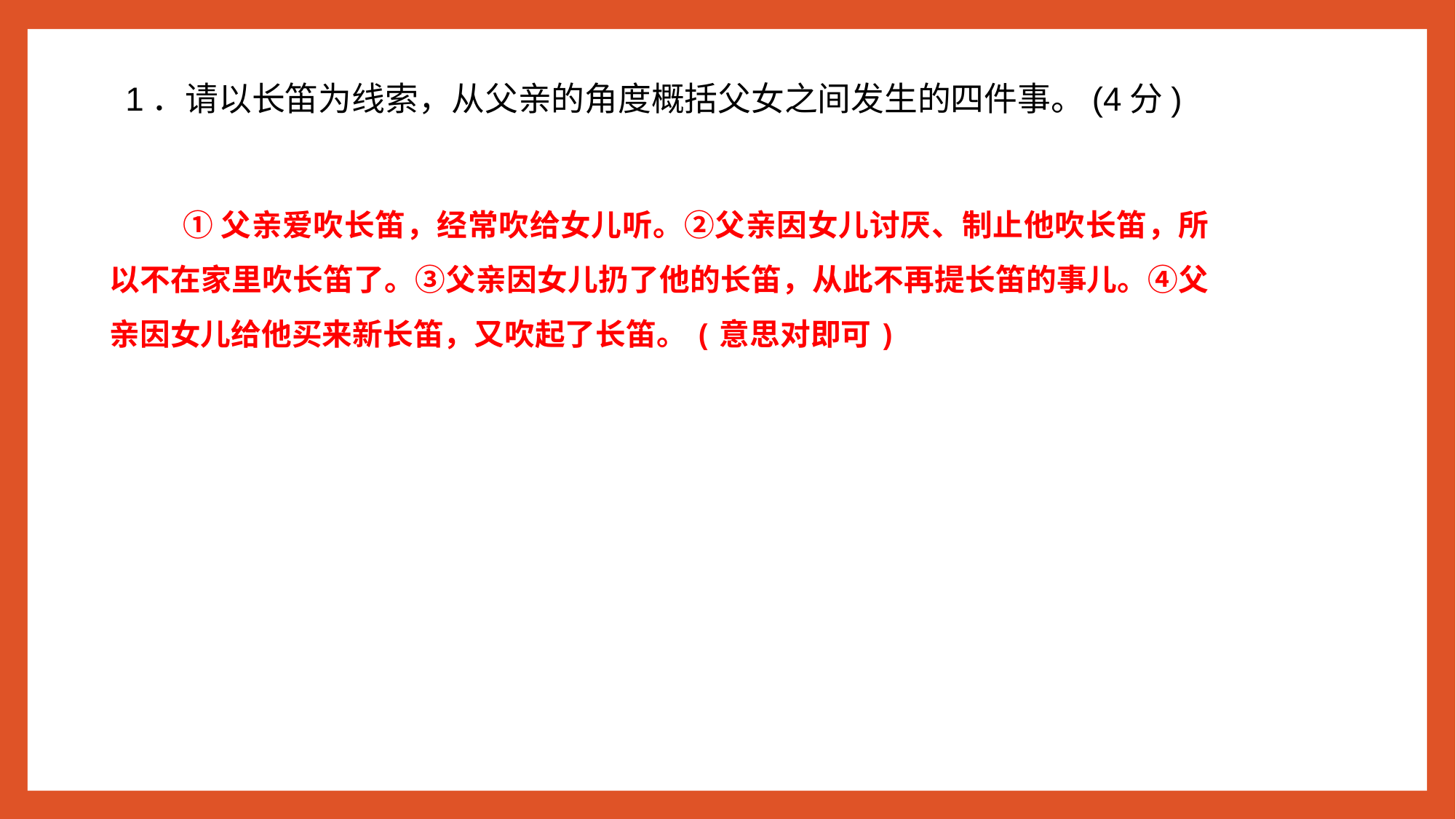

1．请以长笛为线索，从父亲的角度概括父女之间发生的四件事。(4分)
①父亲爱吹长笛，经常吹给女儿听。②父亲因女儿讨厌、制止他吹长笛，所以不在家里吹长笛了。③父亲因女儿扔了他的长笛，从此不再提长笛的事儿。④父亲因女儿给他买来新长笛，又吹起了长笛。(意思对即可)